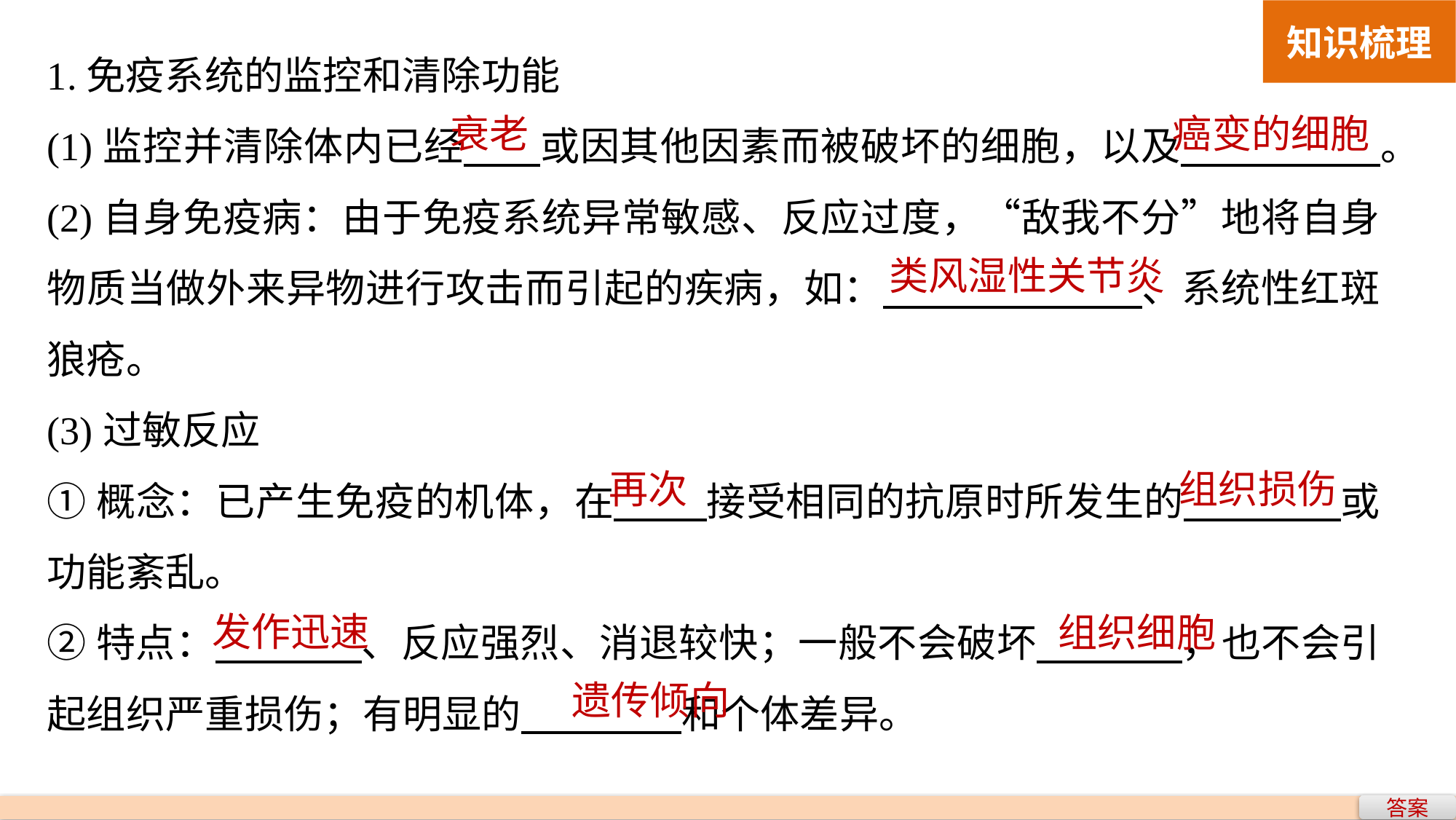

知识梳理
1.免疫系统的监控和清除功能
(1)监控并清除体内已经        或因其他因素而被破坏的细胞，以及                     。
(2)自身免疫病：由于免疫系统异常敏感、反应过度，“敌我不分”地将自身物质当做外来异物进行攻击而引起的疾病，如：                            、系统性红斑狼疮。
(3)过敏反应
①概念：已产生免疫的机体，在          接受相同的抗原时所发生的                 或功能紊乱。
②特点：                、反应强烈、消退较快；一般不会破坏                ，也不会引起组织严重损伤；有明显的                  和个体差异。
衰老
癌变的细胞
类风湿性关节炎
再次
组织损伤
发作迅速
组织细胞
遗传倾向
答案